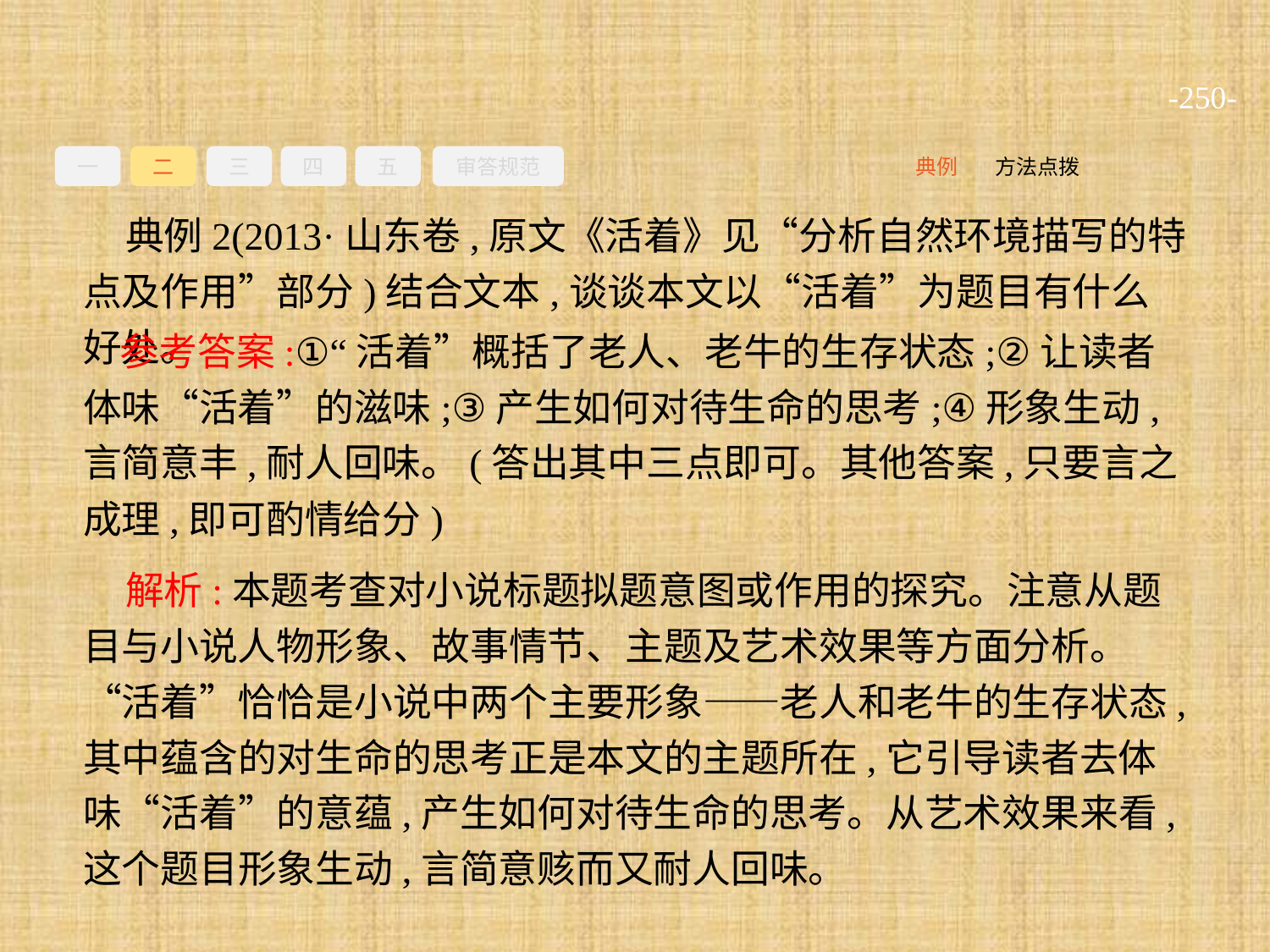

-250-
一
二
三
四
五
审答规范
方法点拨
典例
典例2(2013·山东卷,原文《活着》见“分析自然环境描写的特点及作用”部分)结合文本,谈谈本文以“活着”为题目有什么好处。
参考答案:①“活着”概括了老人、老牛的生存状态;②让读者体味“活着”的滋味;③产生如何对待生命的思考;④形象生动,言简意丰,耐人回味。(答出其中三点即可。其他答案,只要言之成理,即可酌情给分)
解析:本题考查对小说标题拟题意图或作用的探究。注意从题目与小说人物形象、故事情节、主题及艺术效果等方面分析。“活着”恰恰是小说中两个主要形象——老人和老牛的生存状态,其中蕴含的对生命的思考正是本文的主题所在,它引导读者去体味“活着”的意蕴,产生如何对待生命的思考。从艺术效果来看,这个题目形象生动,言简意赅而又耐人回味。